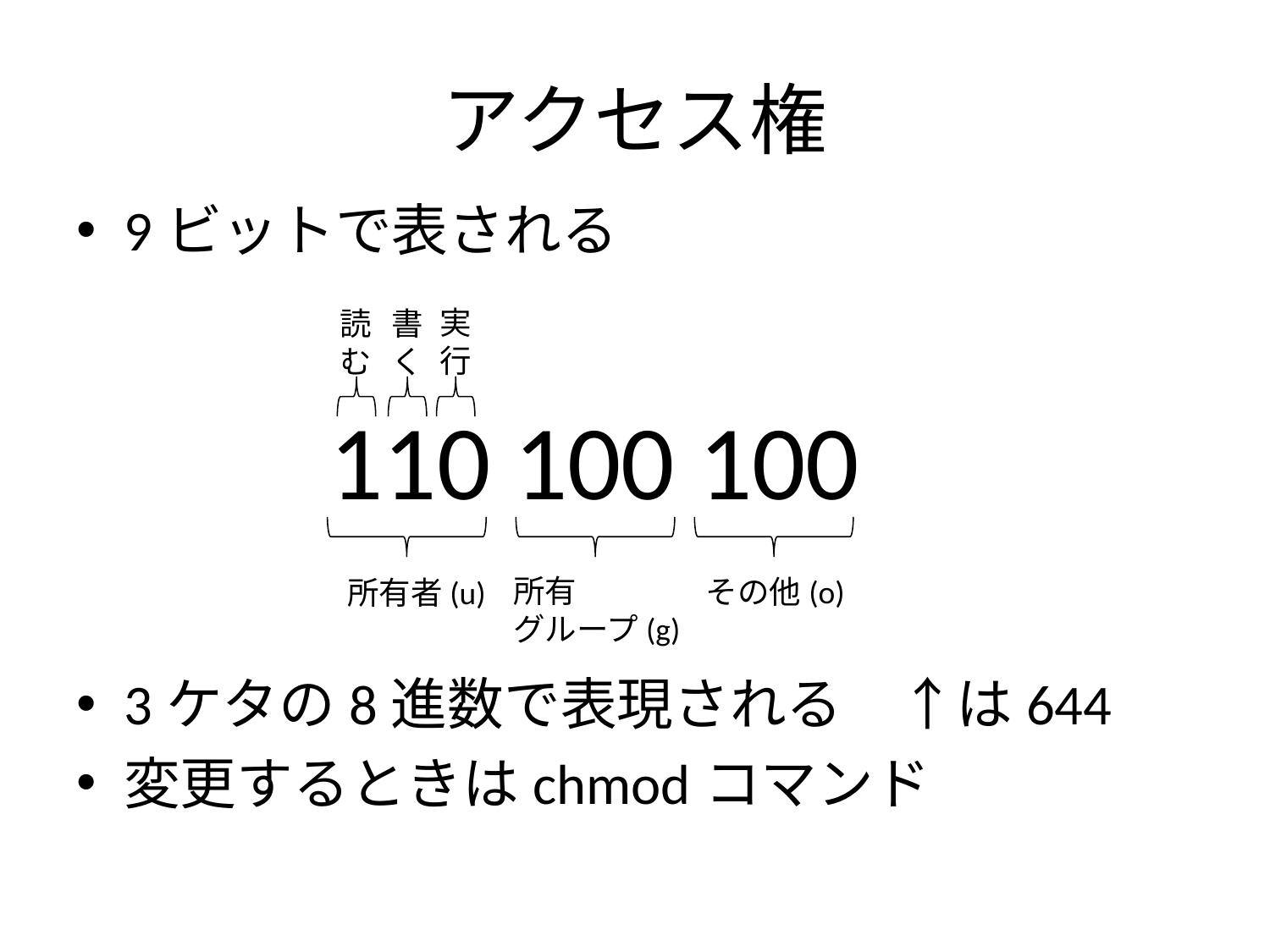

# アクセス権
9ビットで表される

3ケタの8進数で表現される　↑は644
変更するときはchmodコマンド
実
行
読
む
書
く

110 100 100

所有
グループ(g)
その他(o)
所有者(u)